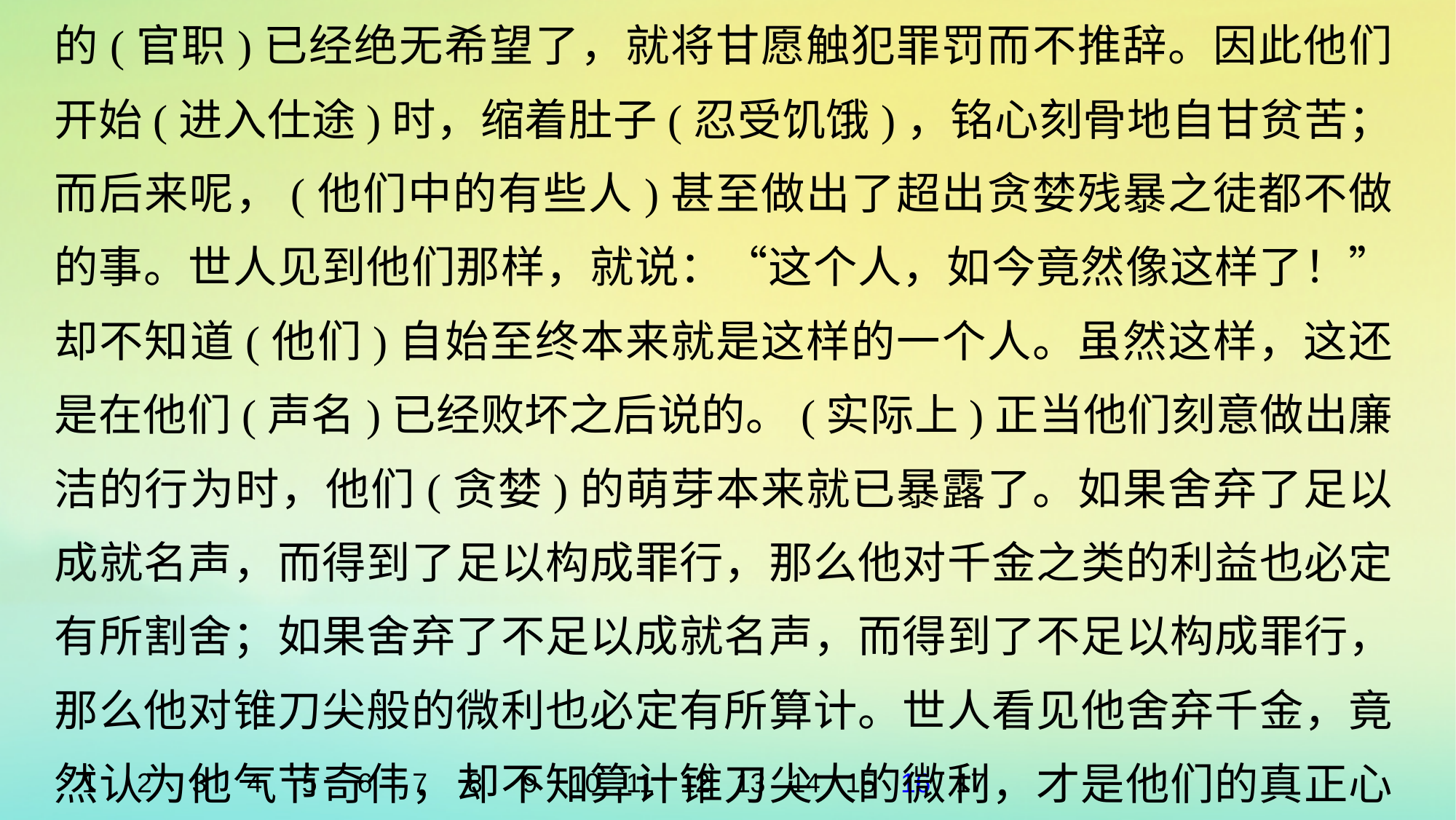

的(官职)已经绝无希望了，就将甘愿触犯罪罚而不推辞。因此他们开始(进入仕途)时，缩着肚子(忍受饥饿)，铭心刻骨地自甘贫苦；而后来呢，(他们中的有些人)甚至做出了超出贪婪残暴之徒都不做的事。世人见到他们那样，就说：“这个人，如今竟然像这样了！”却不知道(他们)自始至终本来就是这样的一个人。虽然这样，这还是在他们(声名)已经败坏之后说的。(实际上)正当他们刻意做出廉洁的行为时，他们(贪婪)的萌芽本来就已暴露了。如果舍弃了足以成就名声，而得到了足以构成罪行，那么他对千金之类的利益也必定有所割舍；如果舍弃了不足以成就名声，而得到了不足以构成罪行，那么他对锥刀尖般的微利也必定有所算计。世人看见他舍弃千金，竟然认为他气节奇伟，却不知算计锥刀尖大的微利，才是他们的真正心机，于是就称赞他廉洁。
1
2
3
4
5
6
7
8
9
10
11
12
13
14
15
16
17